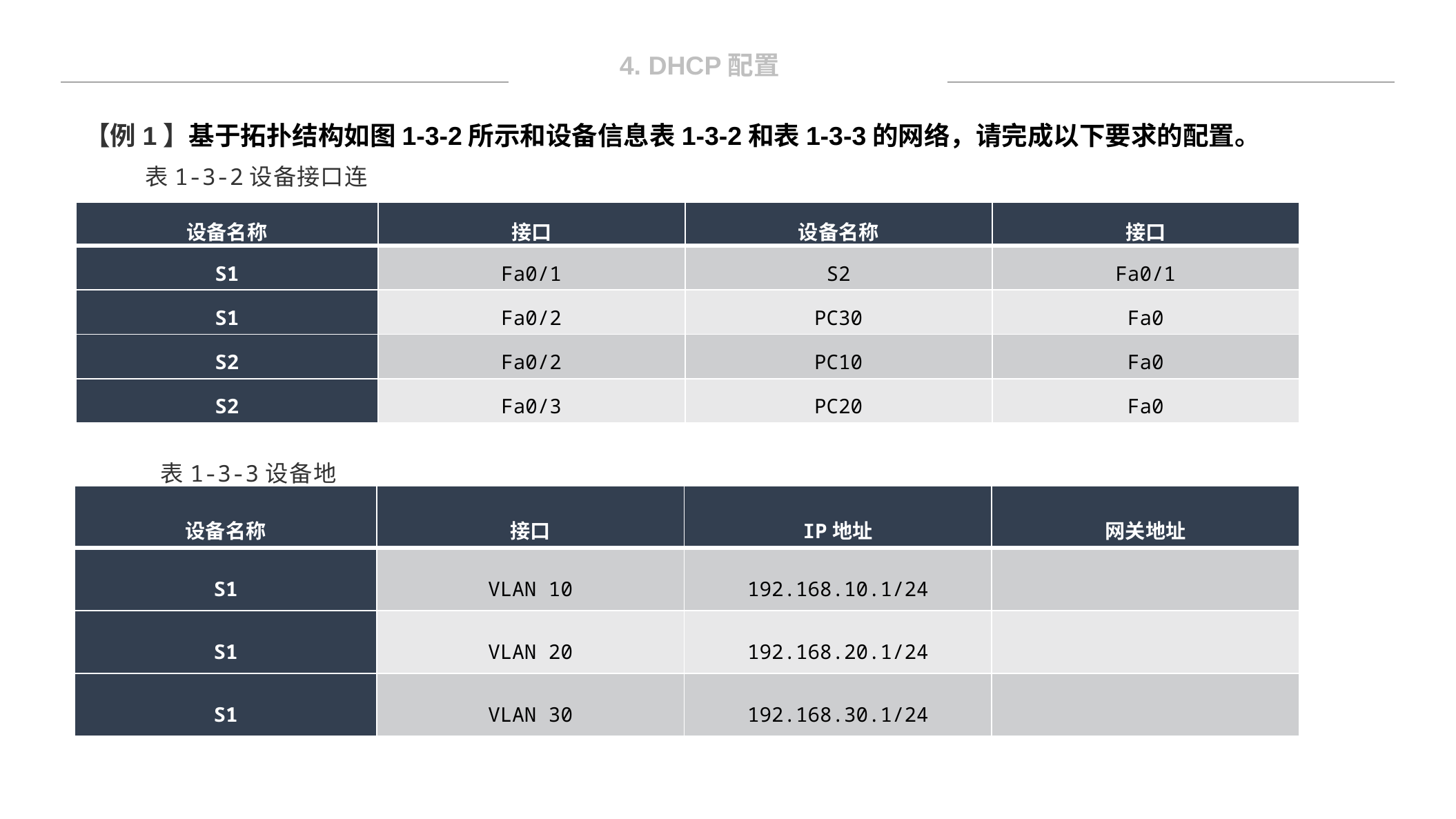

4. DHCP配置
【例1】基于拓扑结构如图1-3-2所示和设备信息表1-3-2和表1-3-3的网络，请完成以下要求的配置。
表1-3-2设备接口连接表
| 设备名称 | 接口 | 设备名称 | 接口 |
| --- | --- | --- | --- |
| S1 | Fa0/1 | S2 | Fa0/1 |
| S1 | Fa0/2 | PC30 | Fa0 |
| S2 | Fa0/2 | PC10 | Fa0 |
| S2 | Fa0/3 | PC20 | Fa0 |

表1-3-3设备地址表
| 设备名称 | 接口 | IP地址 | 网关地址 |
| --- | --- | --- | --- |
| S1 | VLAN 10 | 192.168.10.1/24 |  |
| S1 | VLAN 20 | 192.168.20.1/24 |  |
| S1 | VLAN 30 | 192.168.30.1/24 |  |